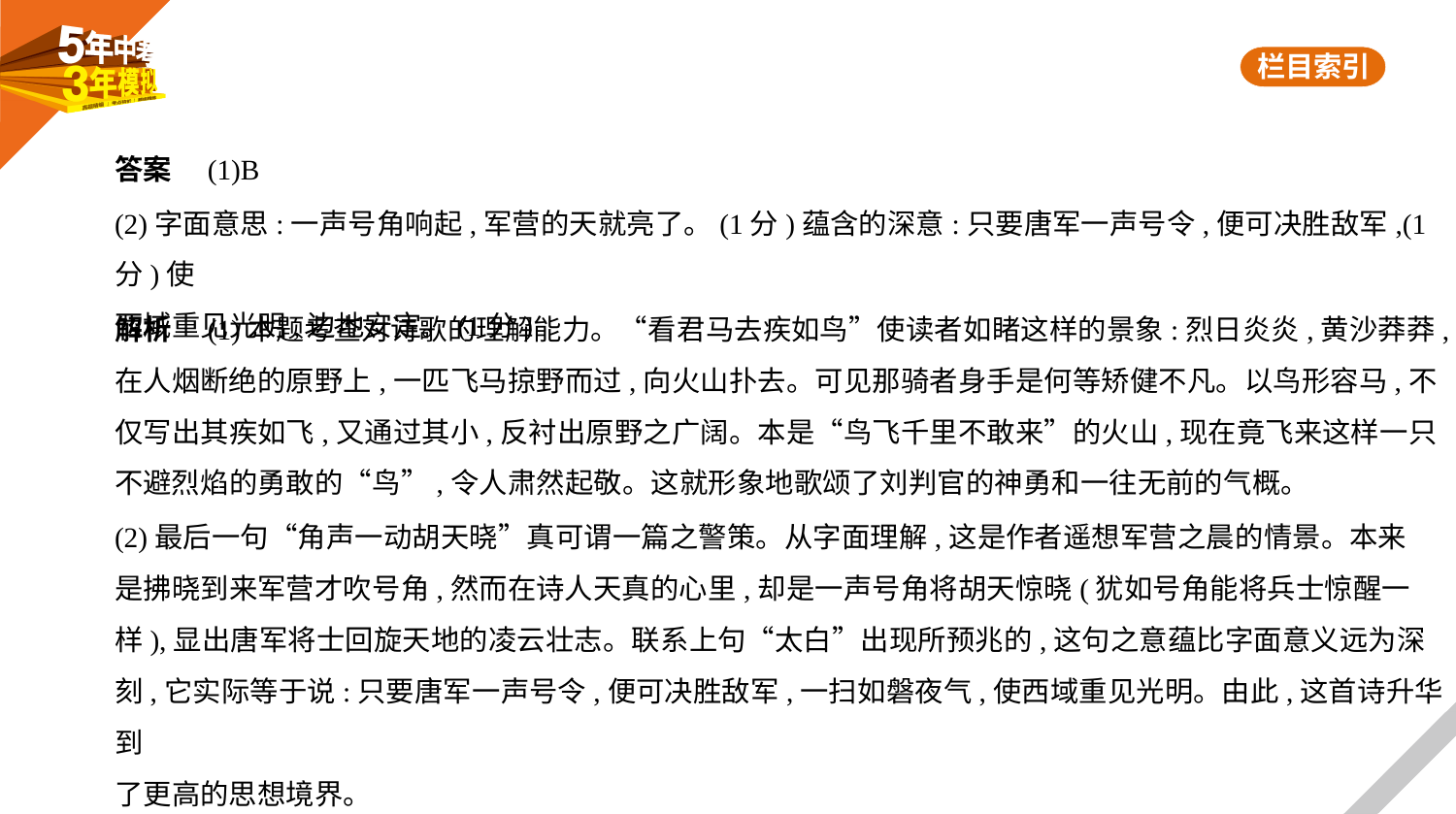

答案　(1)B
(2)字面意思:一声号角响起,军营的天就亮了。(1分)蕴含的深意:只要唐军一声号令,便可决胜敌军,(1分)使
西域重见光明,边地安定。(1分)
解析　(1)本题考查对诗歌的理解能力。“看君马去疾如鸟”使读者如睹这样的景象:烈日炎炎,黄沙莽莽,
在人烟断绝的原野上,一匹飞马掠野而过,向火山扑去。可见那骑者身手是何等矫健不凡。以鸟形容马,不
仅写出其疾如飞,又通过其小,反衬出原野之广阔。本是“鸟飞千里不敢来”的火山,现在竟飞来这样一只
不避烈焰的勇敢的“鸟”,令人肃然起敬。这就形象地歌颂了刘判官的神勇和一往无前的气概。
(2)最后一句“角声一动胡天晓”真可谓一篇之警策。从字面理解,这是作者遥想军营之晨的情景。本来
是拂晓到来军营才吹号角,然而在诗人天真的心里,却是一声号角将胡天惊晓(犹如号角能将兵士惊醒一
样),显出唐军将士回旋天地的凌云壮志。联系上句“太白”出现所预兆的,这句之意蕴比字面意义远为深
刻,它实际等于说:只要唐军一声号令,便可决胜敌军,一扫如磐夜气,使西域重见光明。由此,这首诗升华到
了更高的思想境界。